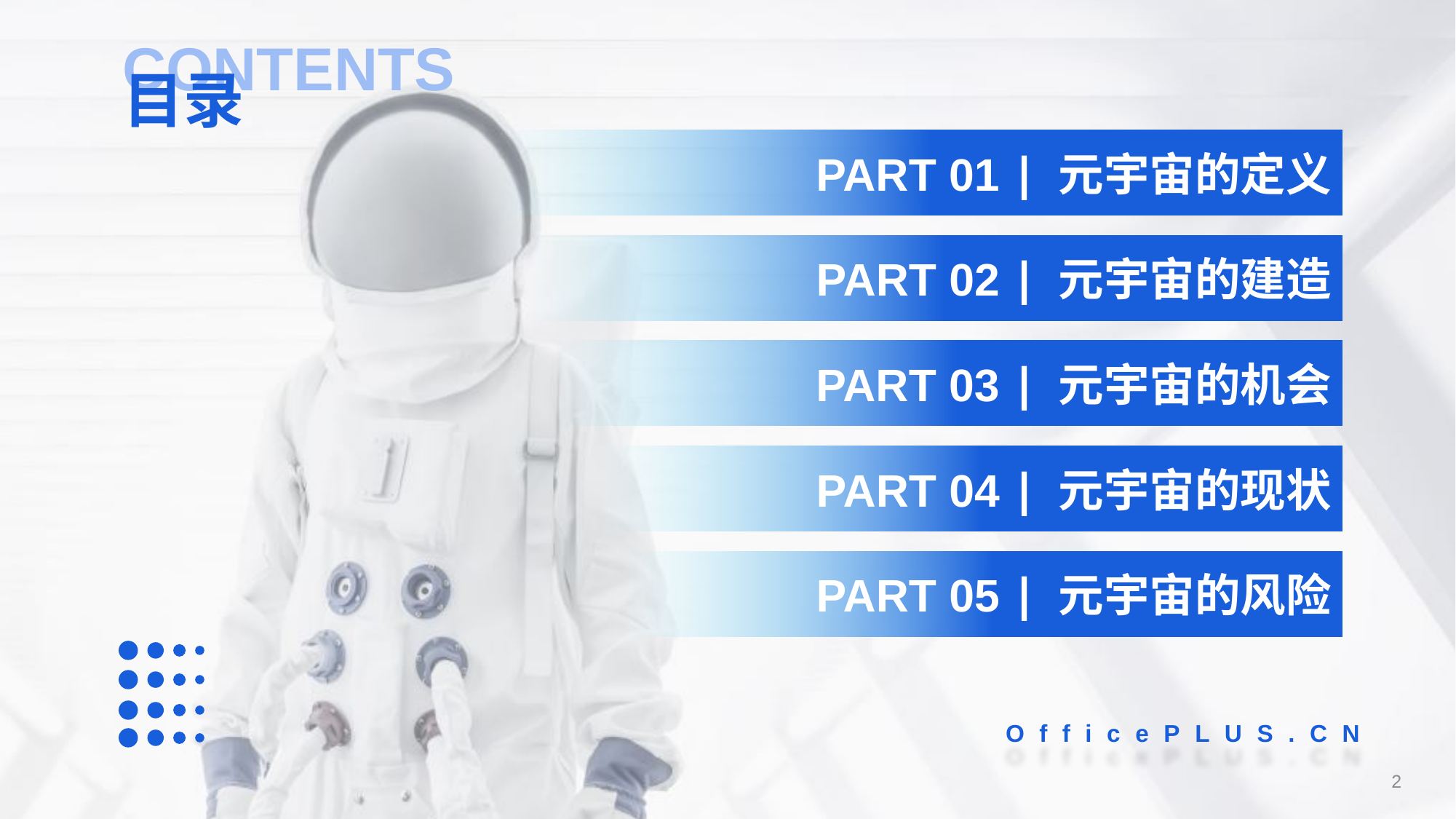

CONTENTS
目录
PART 01 ∣ 元宇宙的定义
PART 02 ∣ 元宇宙的建造
PART 03 ∣ 元宇宙的机会
PART 04 ∣ 元宇宙的现状
PART 05 ∣ 元宇宙的风险

OfficePLUS.CN
2